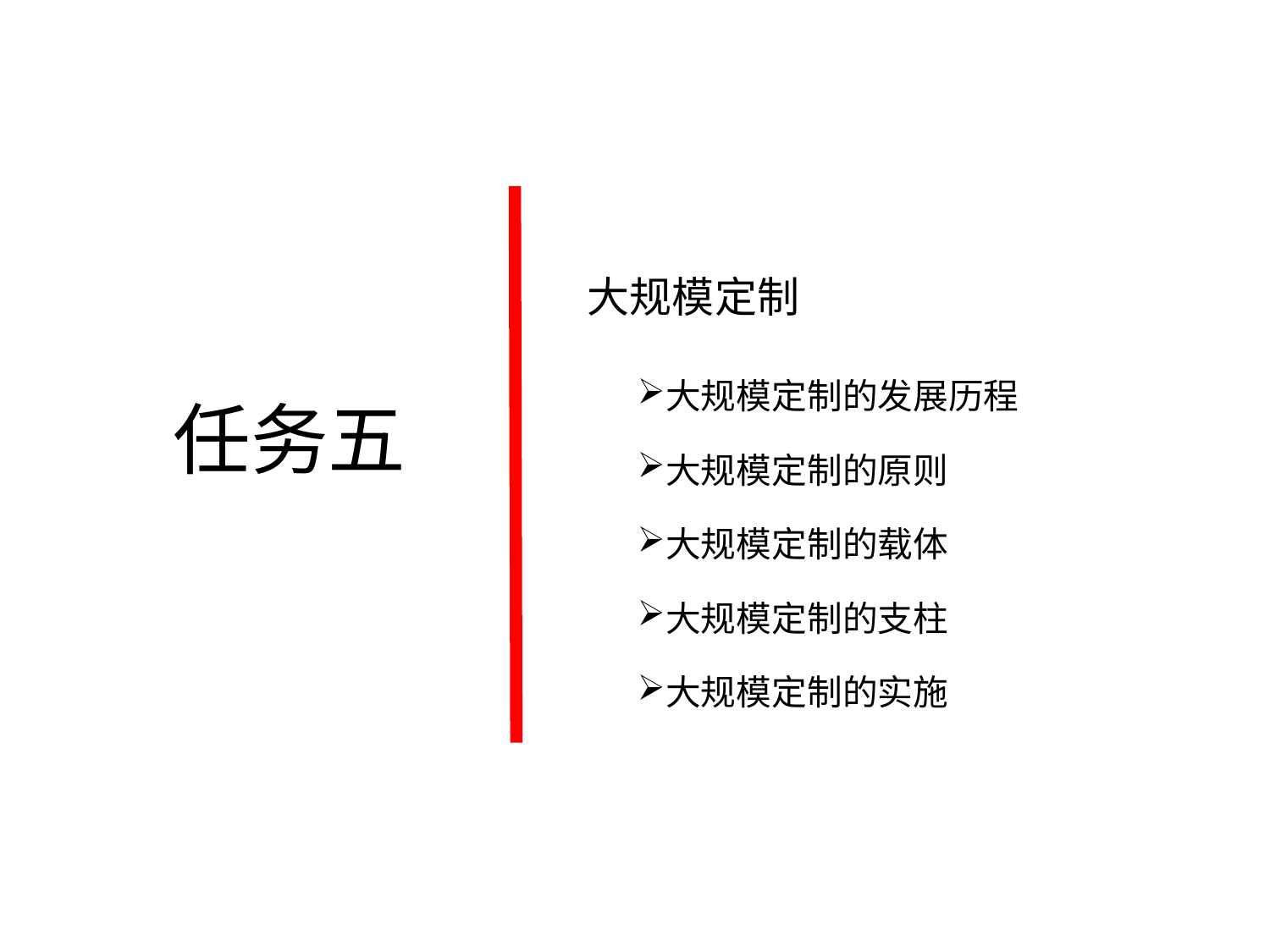

大规模定制
大规模定制的发展历程
大规模定制的原则
大规模定制的载体
大规模定制的支柱
大规模定制的实施
任务五